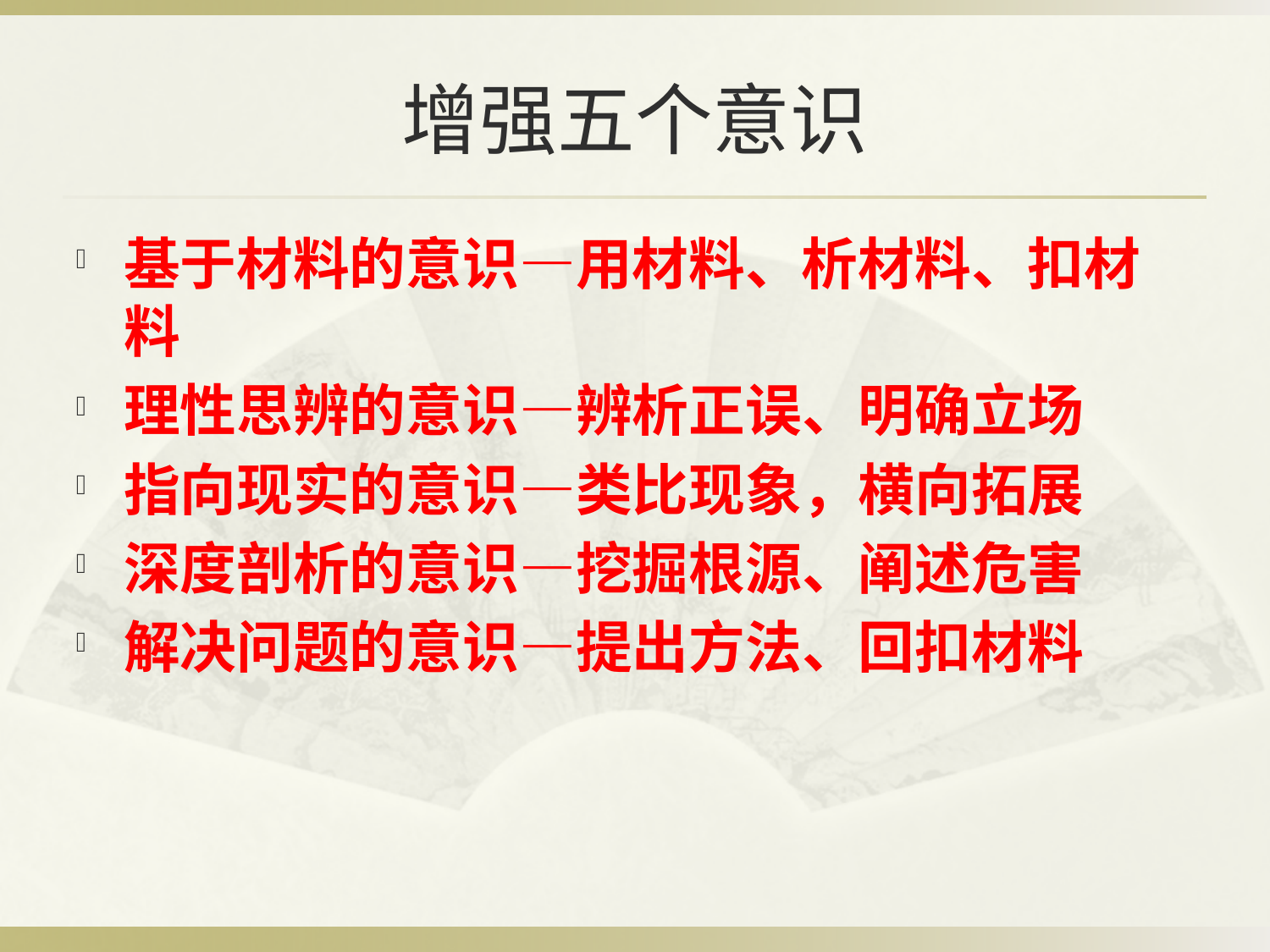

# 增强五个意识
基于材料的意识—用材料、析材料、扣材料
理性思辨的意识—辨析正误、明确立场
指向现实的意识—类比现象，横向拓展
深度剖析的意识—挖掘根源、阐述危害
解决问题的意识—提出方法、回扣材料